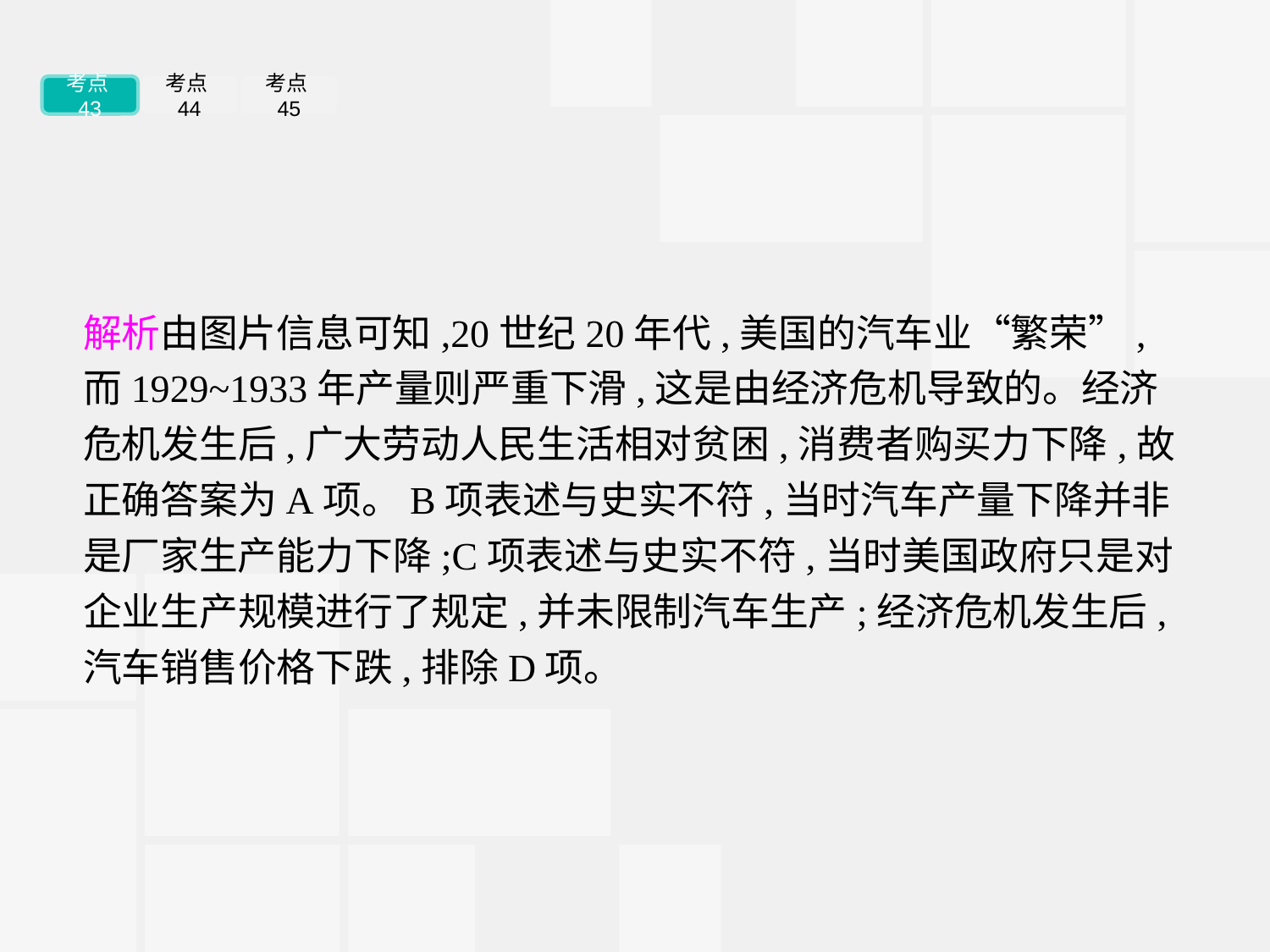

考点43
考点44
考点45
解析由图片信息可知,20世纪20年代,美国的汽车业“繁荣”,而1929~1933年产量则严重下滑,这是由经济危机导致的。经济危机发生后,广大劳动人民生活相对贫困,消费者购买力下降,故正确答案为A项。B项表述与史实不符,当时汽车产量下降并非是厂家生产能力下降;C项表述与史实不符,当时美国政府只是对企业生产规模进行了规定,并未限制汽车生产;经济危机发生后,汽车销售价格下跌,排除D项。